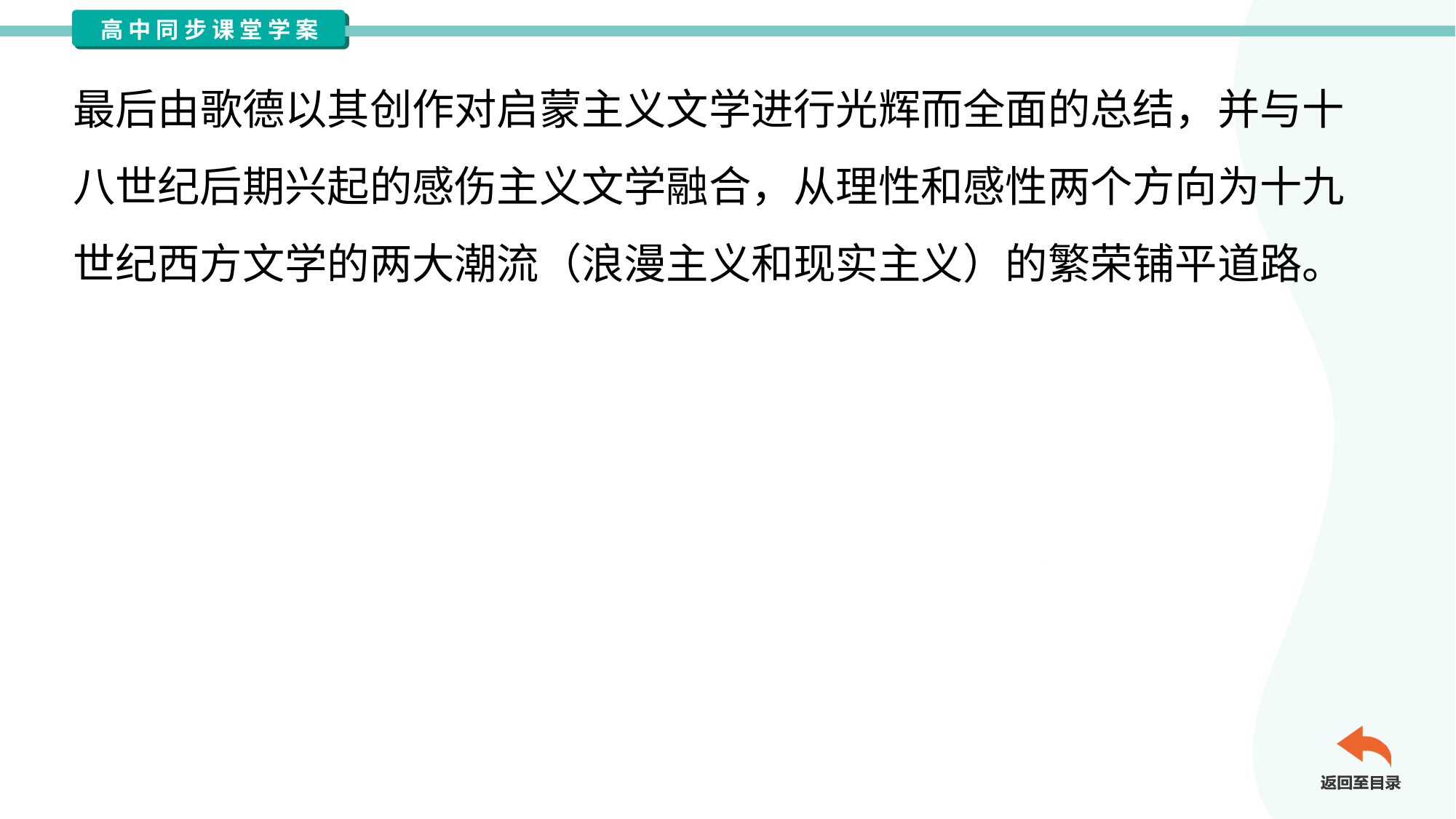

最后由歌德以其创作对启蒙主义文学进行光辉而全面的总结，并与十
八世纪后期兴起的感伤主义文学融合，从理性和感性两个方向为十九
世纪西方文学的两大潮流（浪漫主义和现实主义）的繁荣铺平道路。